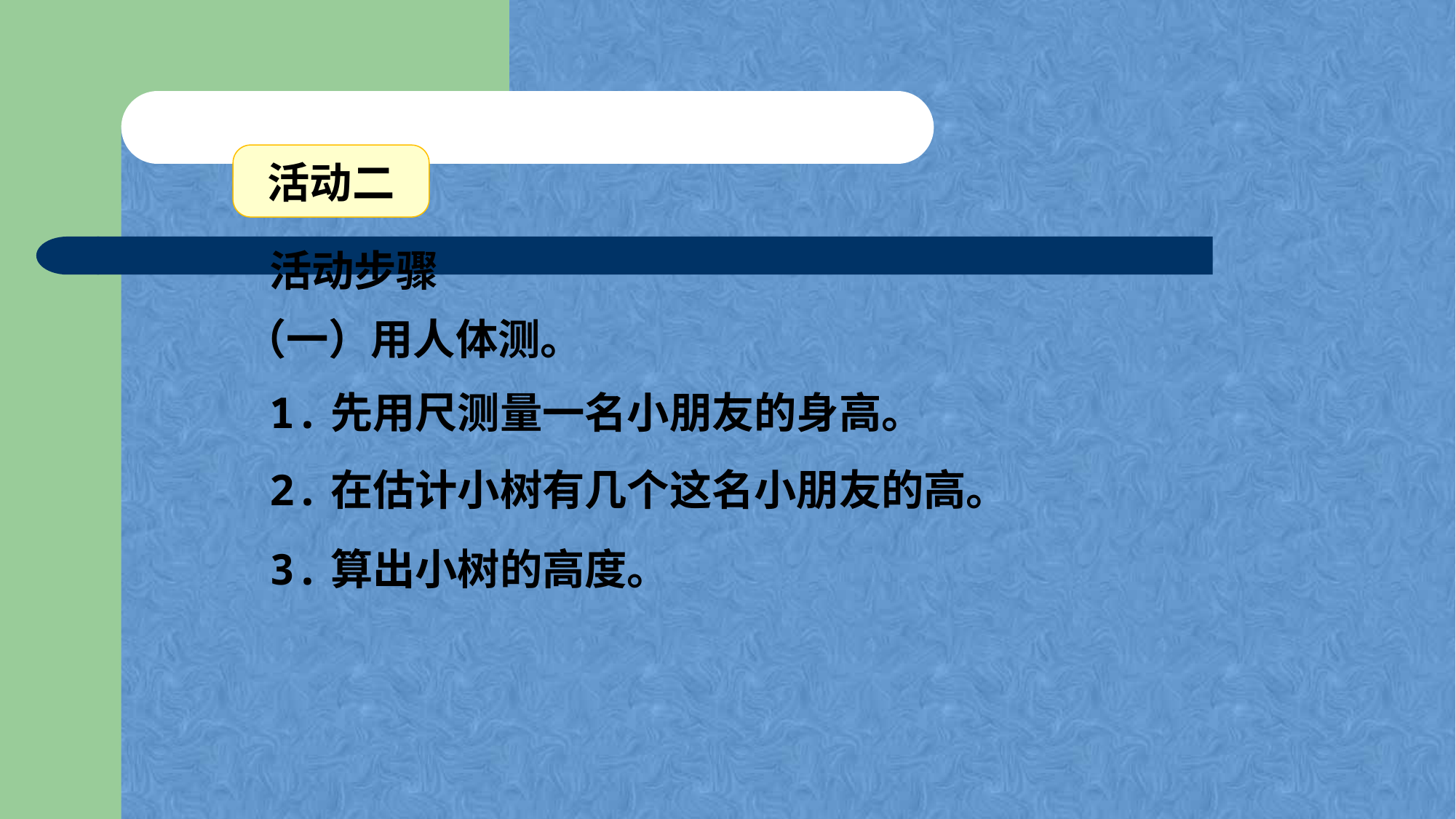

活动二
活动步骤
（一）用人体测。
1.先用尺测量一名小朋友的身高。
2.在估计小树有几个这名小朋友的高。
3.算出小树的高度。